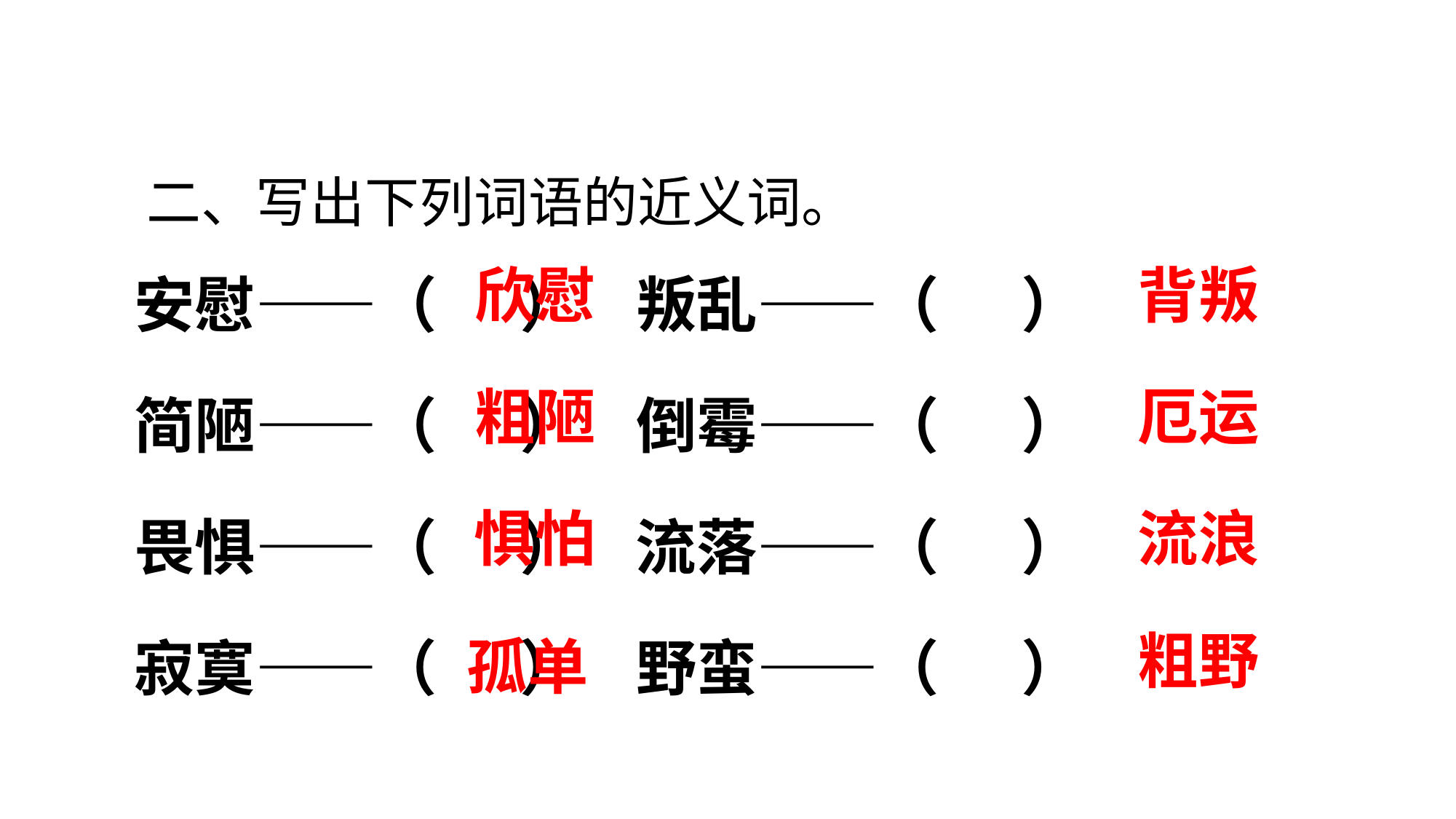

二、写出下列词语的近义词。
安慰——（      ）    叛乱——（      ）
简陋——（      ）    倒霉——（      ）
畏惧——（      ）    流落——（      ）
寂寞——（      ）    野蛮——（      ）
欣慰
背叛
粗陋
厄运
惧怕
流浪
孤单
粗野